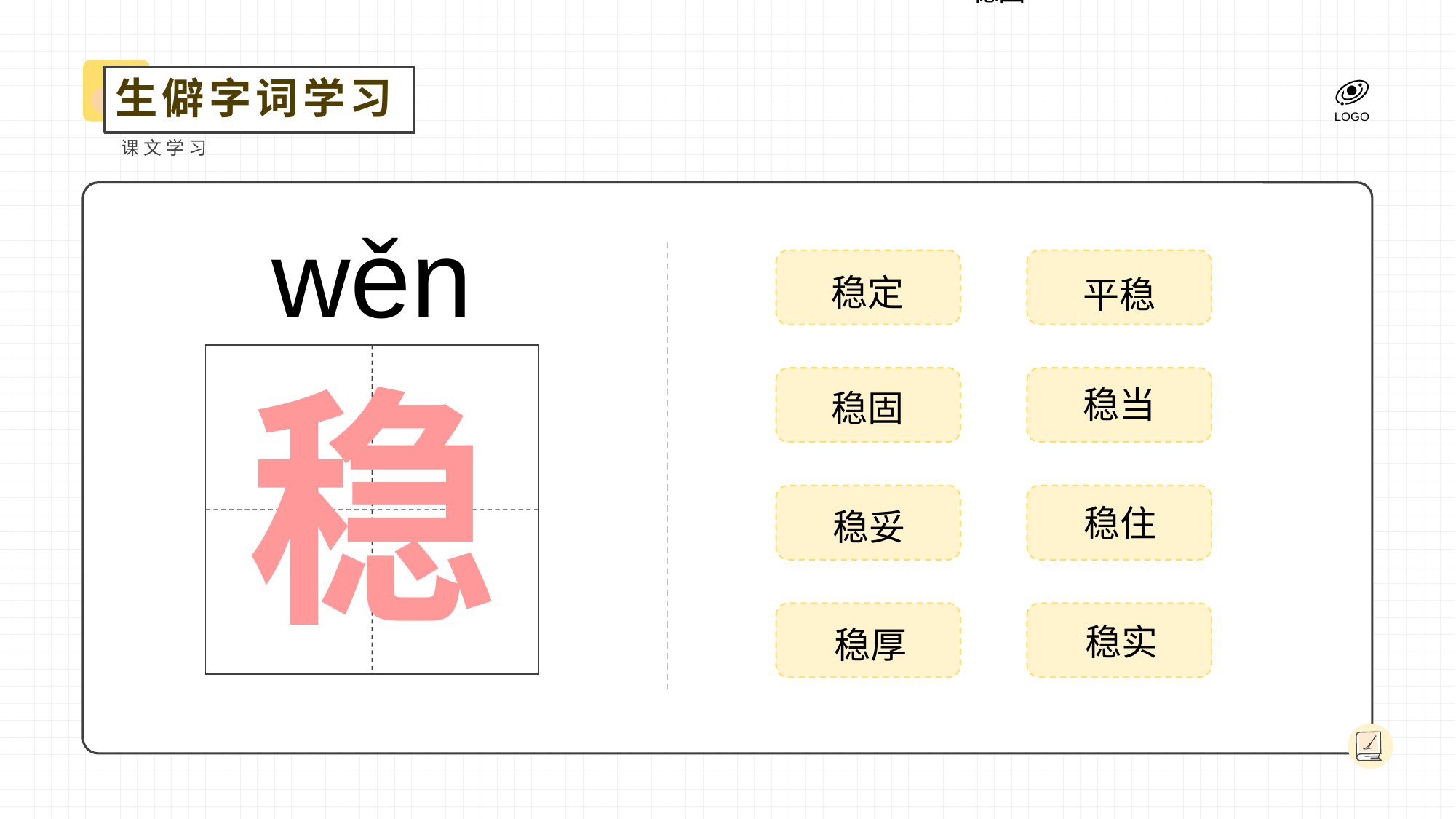

稳固
生僻字词学习
课文学习
wěn

稳定
平稳

稳

稳当
稳固

稳住
稳妥

稳实
稳厚